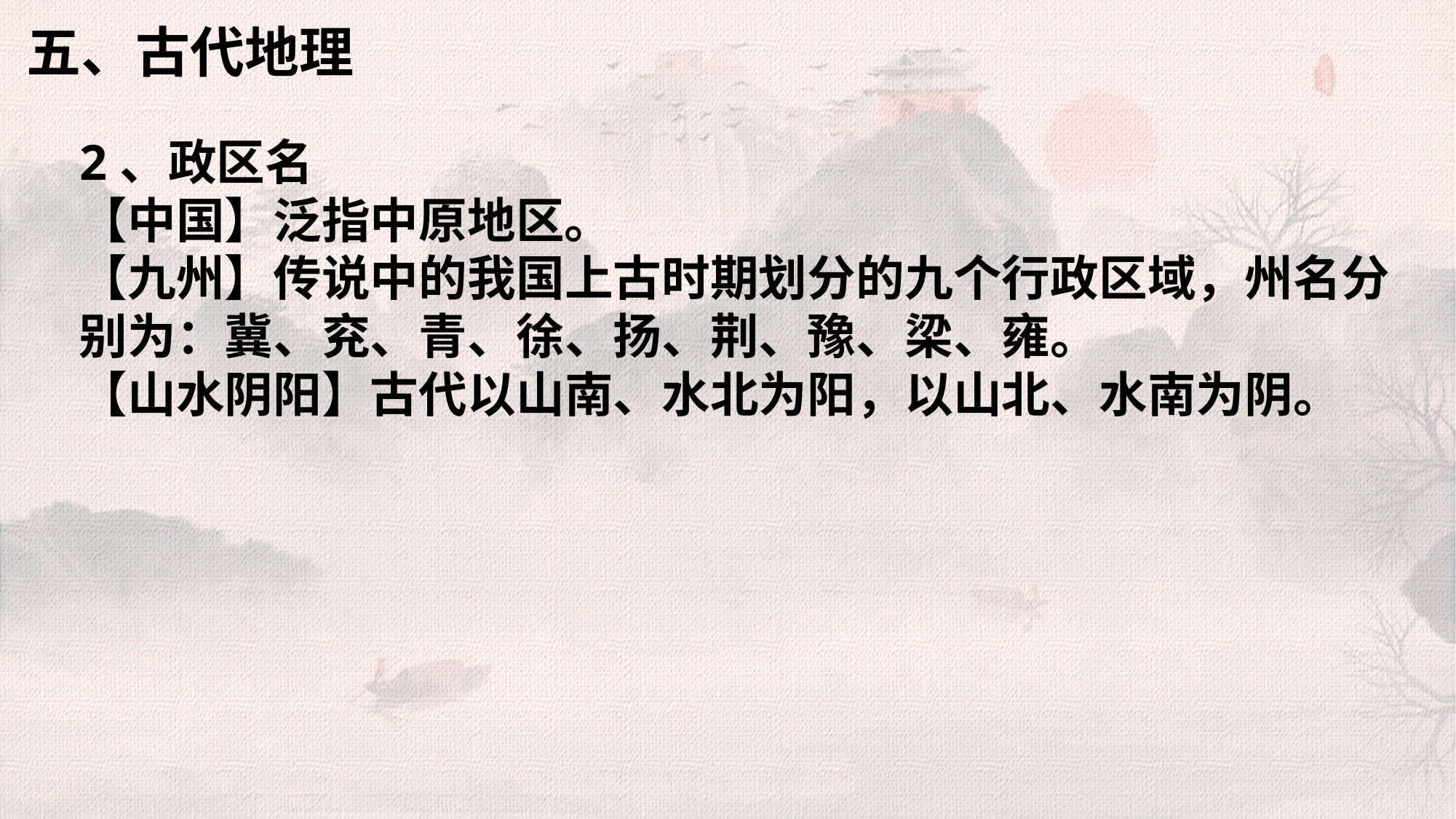

五、古代地理
2、政区名
【中国】泛指中原地区。
【九州】传说中的我国上古时期划分的九个行政区域，州名分别为：冀、兖、青、徐、扬、荆、豫、梁、雍。
【山水阴阳】古代以山南、水北为阳，以山北、水南为阴。